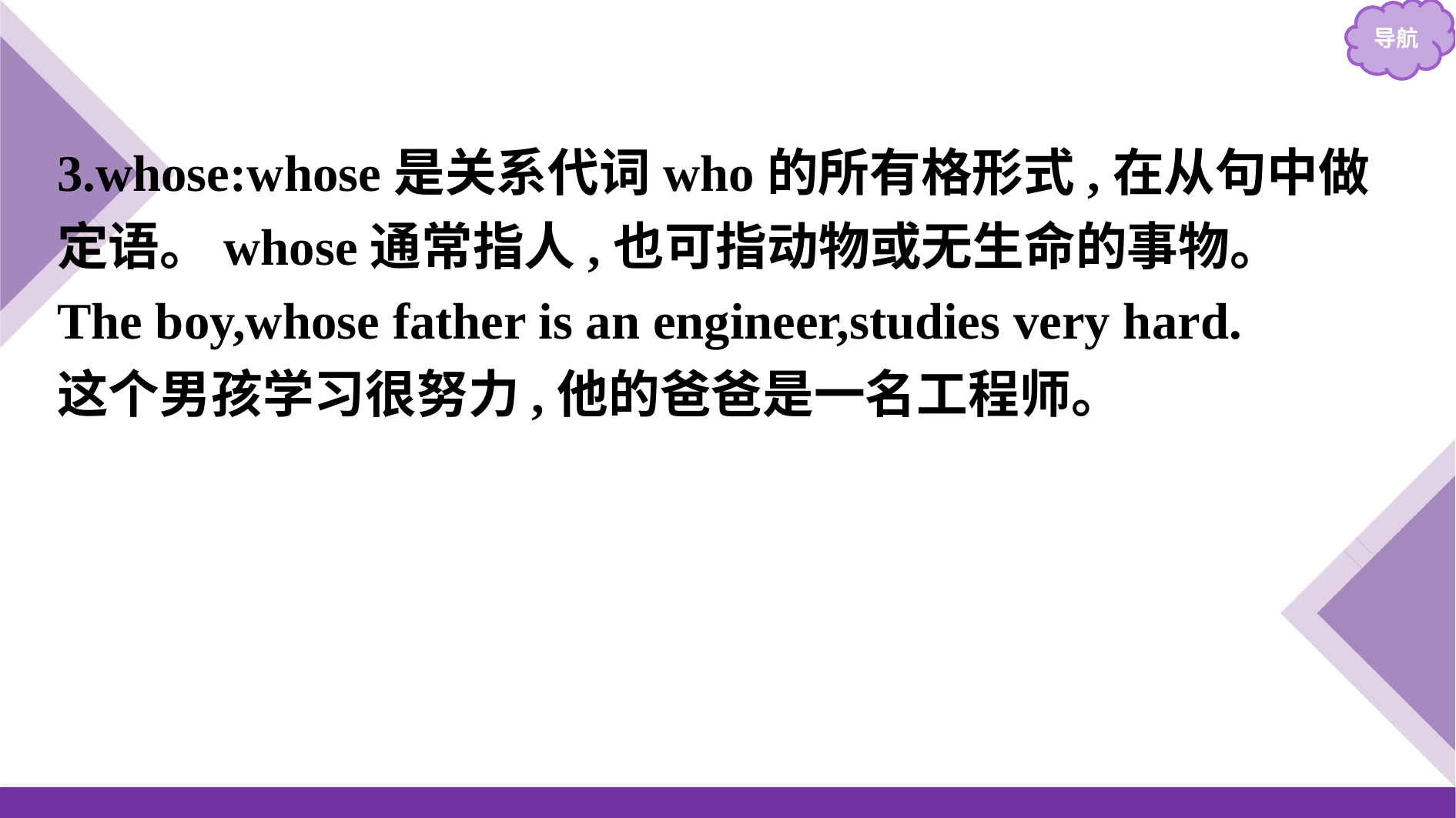

3.whose:whose是关系代词who的所有格形式,在从句中做定语。whose通常指人,也可指动物或无生命的事物。
The boy,whose father is an engineer,studies very hard.
这个男孩学习很努力,他的爸爸是一名工程师。